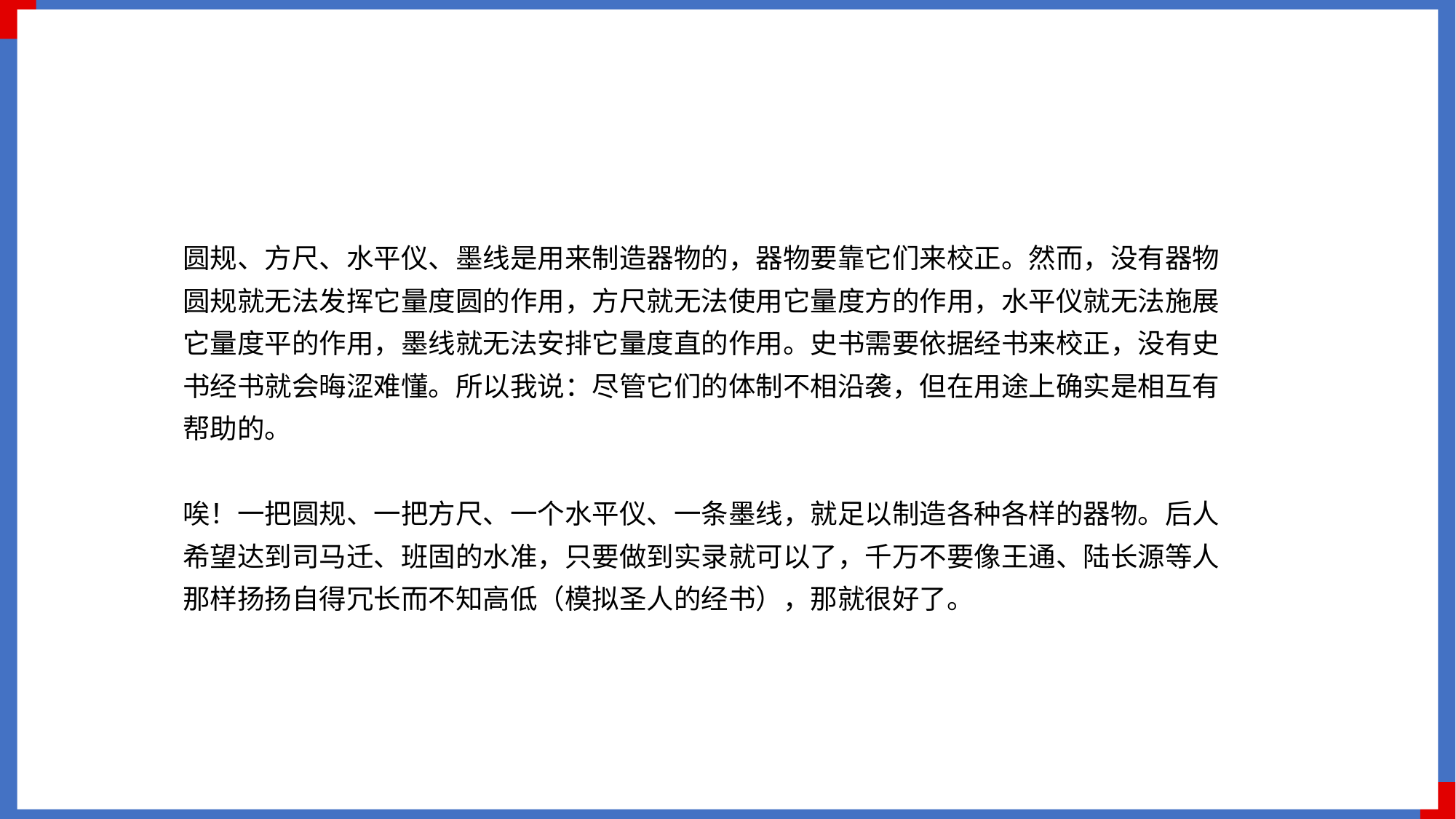

圆规、方尺、水平仪、墨线是用来制造器物的，器物要靠它们来校正。然而，没有器物圆规就无法发挥它量度圆的作用，方尺就无法使用它量度方的作用，水平仪就无法施展它量度平的作用，墨线就无法安排它量度直的作用。史书需要依据经书来校正，没有史书经书就会晦涩难懂。所以我说：尽管它们的体制不相沿袭，但在用途上确实是相互有帮助的。

唉！一把圆规、一把方尺、一个水平仪、一条墨线，就足以制造各种各样的器物。后人希望达到司马迁、班固的水准，只要做到实录就可以了，千万不要像王通、陆长源等人那样扬扬自得冗长而不知高低（模拟圣人的经书），那就很好了。